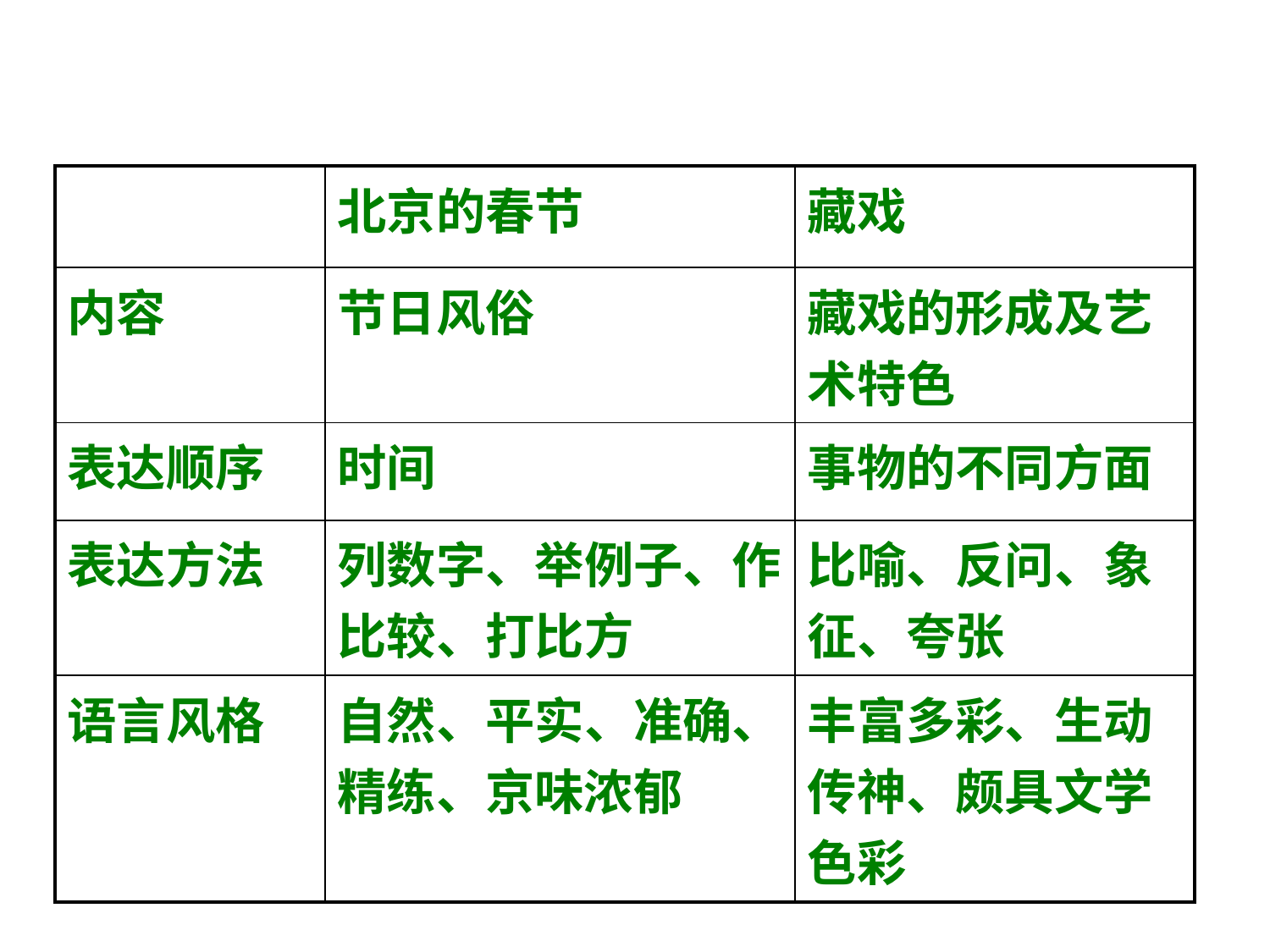

|  | 北京的春节 | 藏戏 |
| --- | --- | --- |
| 内容 | 节日风俗 | 藏戏的形成及艺术特色 |
| 表达顺序 | 时间 | 事物的不同方面 |
| 表达方法 | 列数字、举例子、作比较、打比方 | 比喻、反问、象征、夸张 |
| 语言风格 | 自然、平实、准确、精练、京味浓郁 | 丰富多彩、生动传神、颇具文学色彩 |